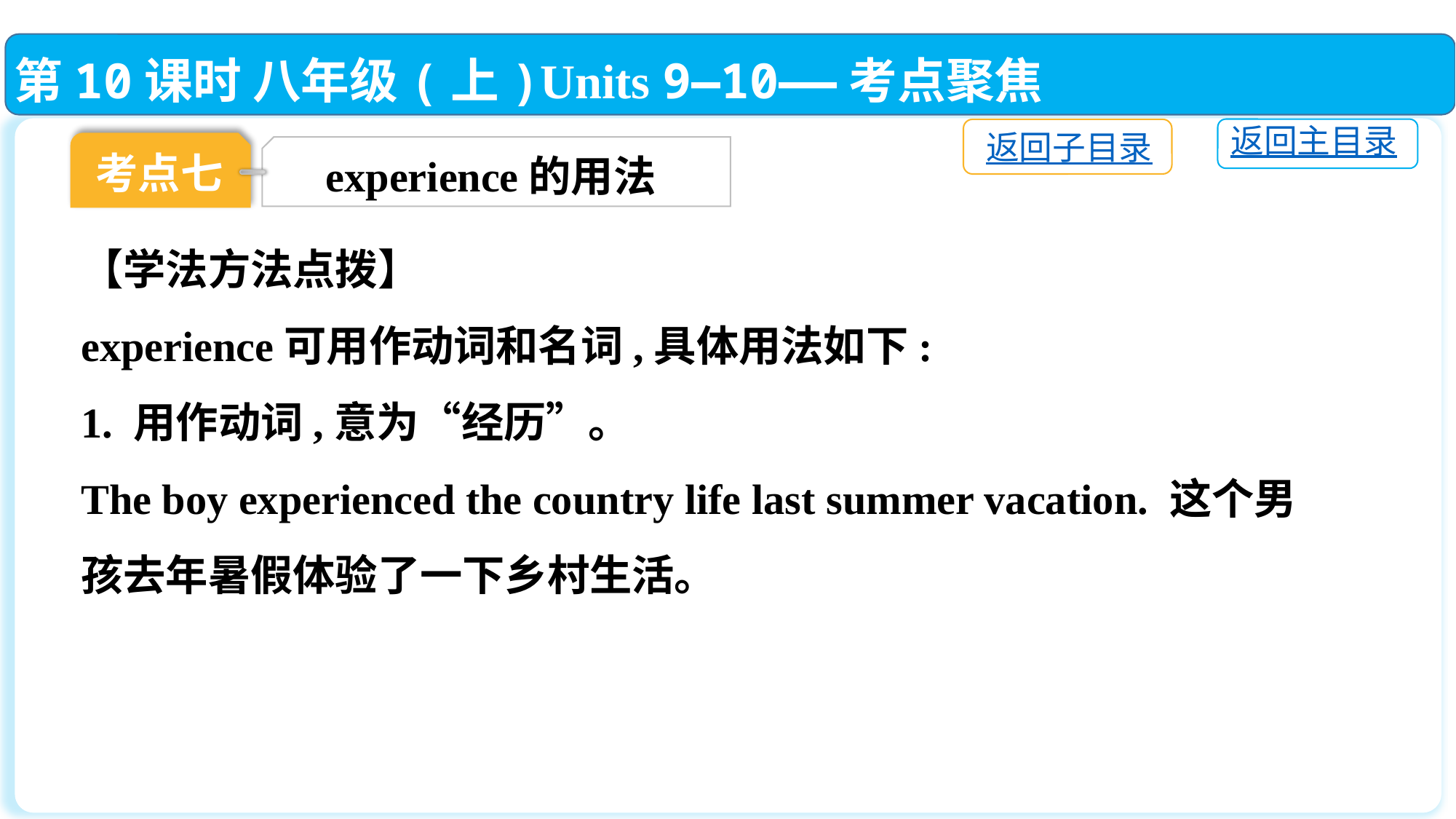

第10课时 八年级(上)Units 9—10——考点聚焦

返回主目录

返回子目录
考点七
experience的用法

【学法方法点拨】
experience可用作动词和名词,具体用法如下:
1. 用作动词,意为“经历”。
The boy experienced the country life last summer vacation. 这个男孩去年暑假体验了一下乡村生活。